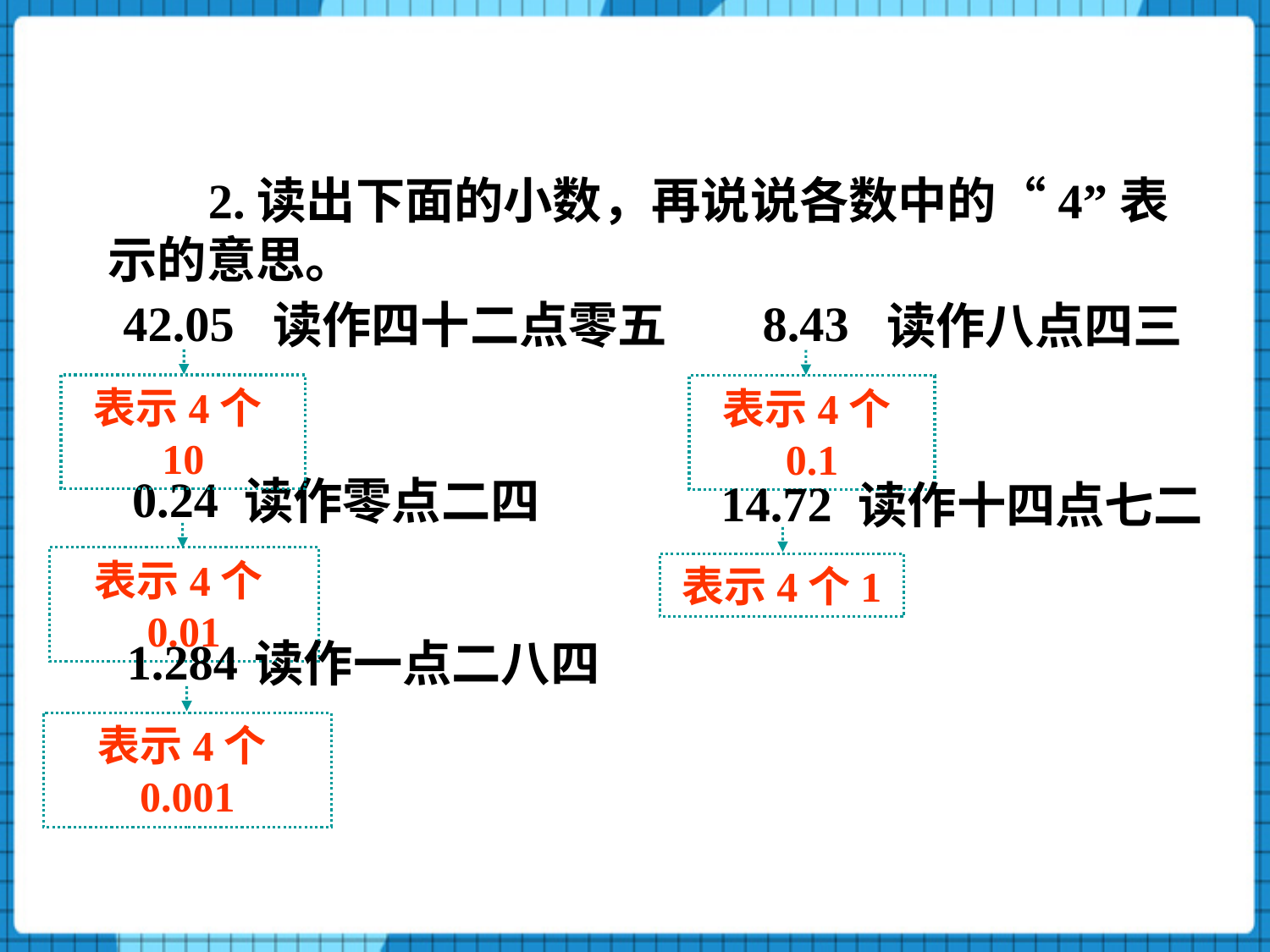

2.读出下面的小数，再说说各数中的“4”表示的意思。
8.43
42.05
读作四十二点零五
读作八点四三

表示4个10

表示4个0.1
0.24
读作零点二四
14.72
读作十四点七二

表示4个0.01

表示4个1
1.284
读作一点二八四

表示4个0.001